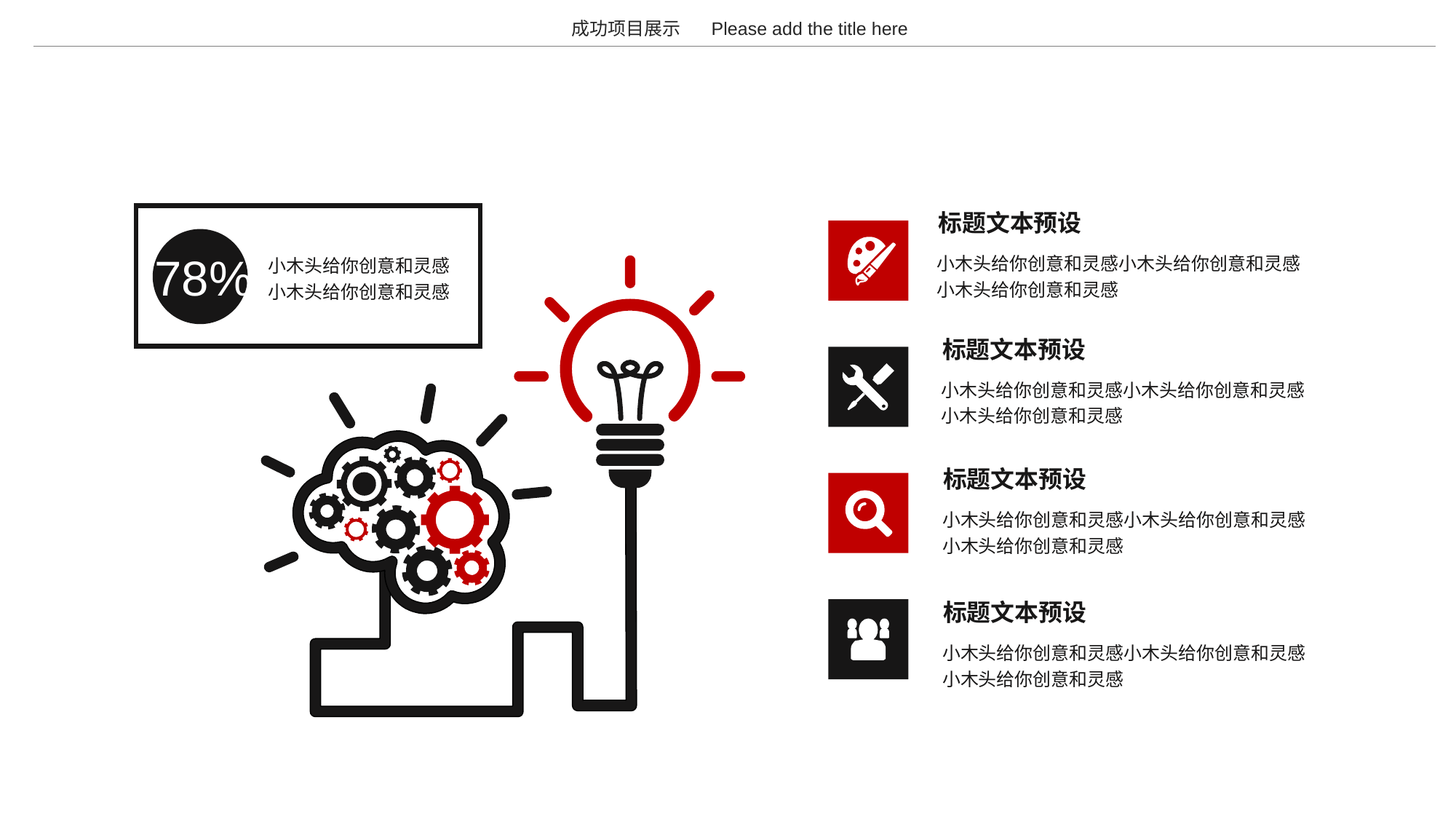

成功项目展示
Please add the title here
标题文本预设

78%
小木头给你创意和灵感小木头给你创意和灵感小木头给你创意和灵感
小木头给你创意和灵感小木头给你创意和灵感

标题文本预设

小木头给你创意和灵感小木头给你创意和灵感小木头给你创意和灵感
标题文本预设

小木头给你创意和灵感小木头给你创意和灵感小木头给你创意和灵感
标题文本预设

小木头给你创意和灵感小木头给你创意和灵感小木头给你创意和灵感